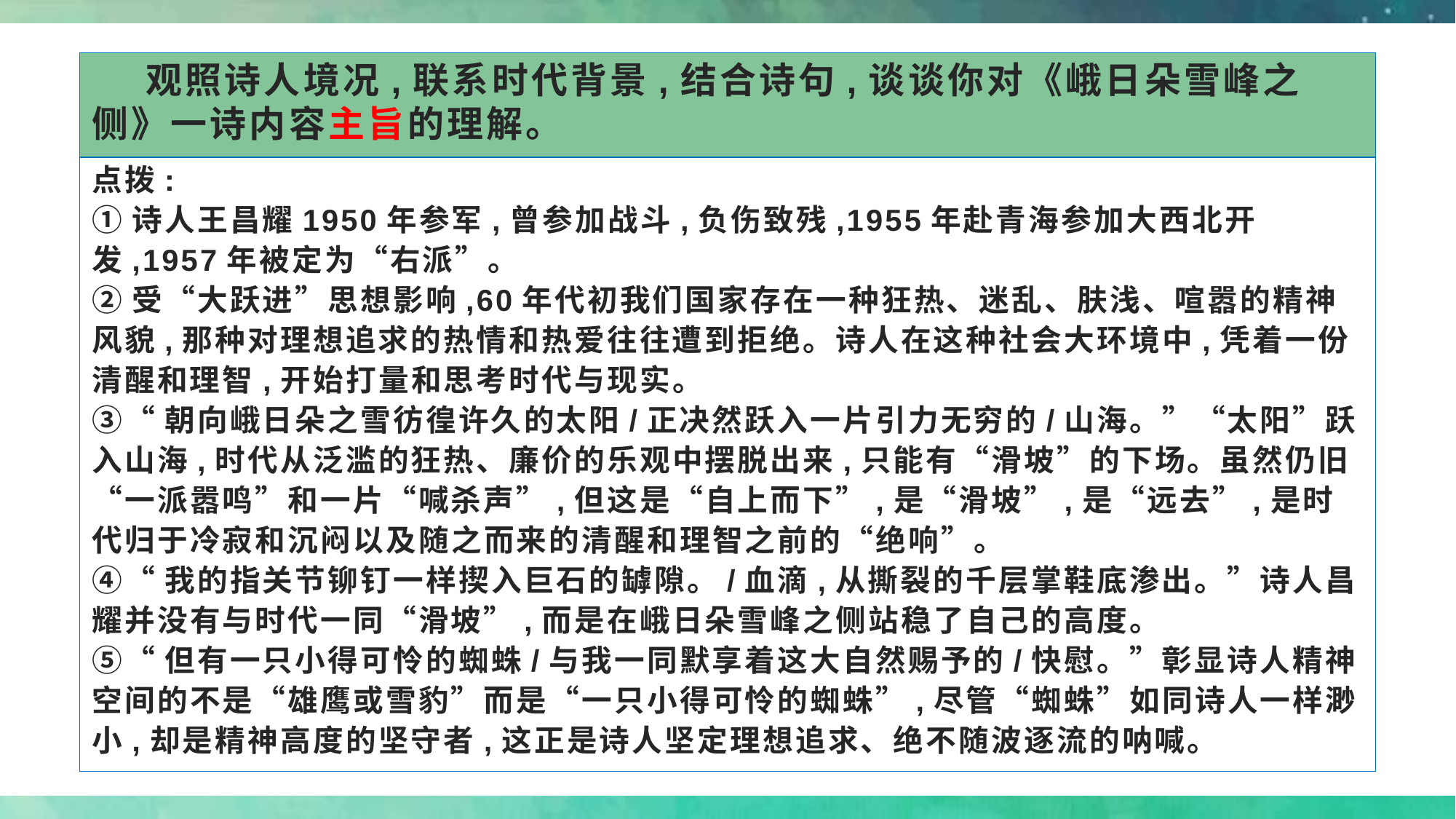

# 观照诗人境况,联系时代背景,结合诗句,谈谈你对《峨日朵雪峰之侧》一诗内容主旨的理解。
点拨:
①诗人王昌耀1950年参军,曾参加战斗,负伤致残,1955年赴青海参加大西北开发,1957年被定为“右派”。
②受“大跃进”思想影响,60年代初我们国家存在一种狂热、迷乱、肤浅、喧嚣的精神风貌,那种对理想追求的热情和热爱往往遭到拒绝。诗人在这种社会大环境中,凭着一份清醒和理智,开始打量和思考时代与现实。
③“朝向峨日朵之雪彷徨许久的太阳/正决然跃入一片引力无穷的/山海。”“太阳”跃入山海,时代从泛滥的狂热、廉价的乐观中摆脱出来,只能有“滑坡”的下场。虽然仍旧“一派嚣鸣”和一片“喊杀声”,但这是“自上而下”,是“滑坡”,是“远去”,是时代归于冷寂和沉闷以及随之而来的清醒和理智之前的“绝响”。
④“我的指关节铆钉一样揳入巨石的罅隙。/血滴,从撕裂的千层掌鞋底渗出。”诗人昌耀并没有与时代一同“滑坡”,而是在峨日朵雪峰之侧站稳了自己的高度。
⑤“但有一只小得可怜的蜘蛛/与我一同默享着这大自然赐予的/快慰。”彰显诗人精神空间的不是“雄鹰或雪豹”而是“一只小得可怜的蜘蛛”,尽管“蜘蛛”如同诗人一样渺小,却是精神高度的坚守者,这正是诗人坚定理想追求、绝不随波逐流的呐喊。